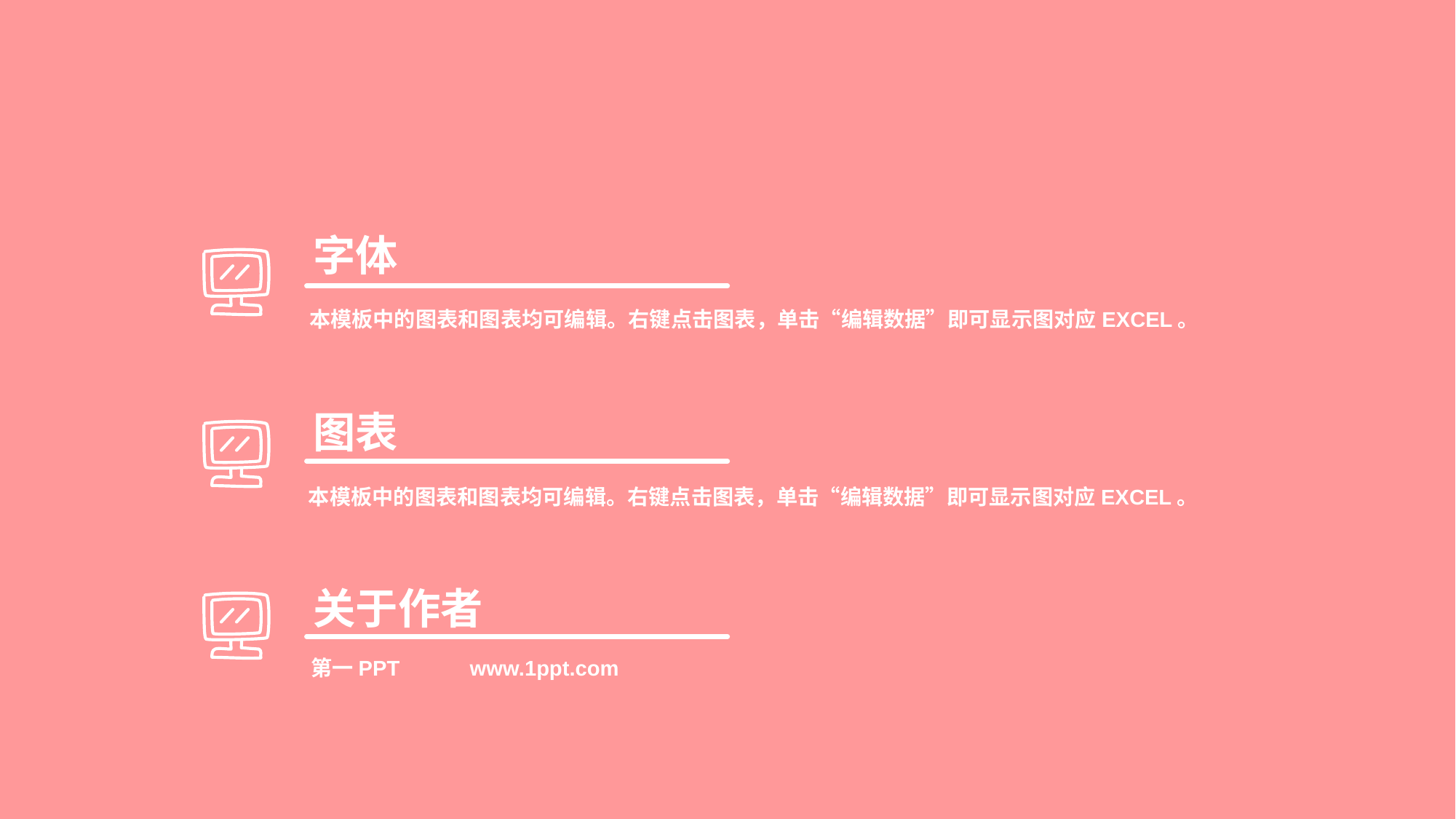

字体

本模板中的图表和图表均可编辑。右键点击图表，单击“编辑数据”即可显示图对应EXCEL。

图表

本模板中的图表和图表均可编辑。右键点击图表，单击“编辑数据”即可显示图对应EXCEL。
关于作者

第一PPT
www.1ppt.com